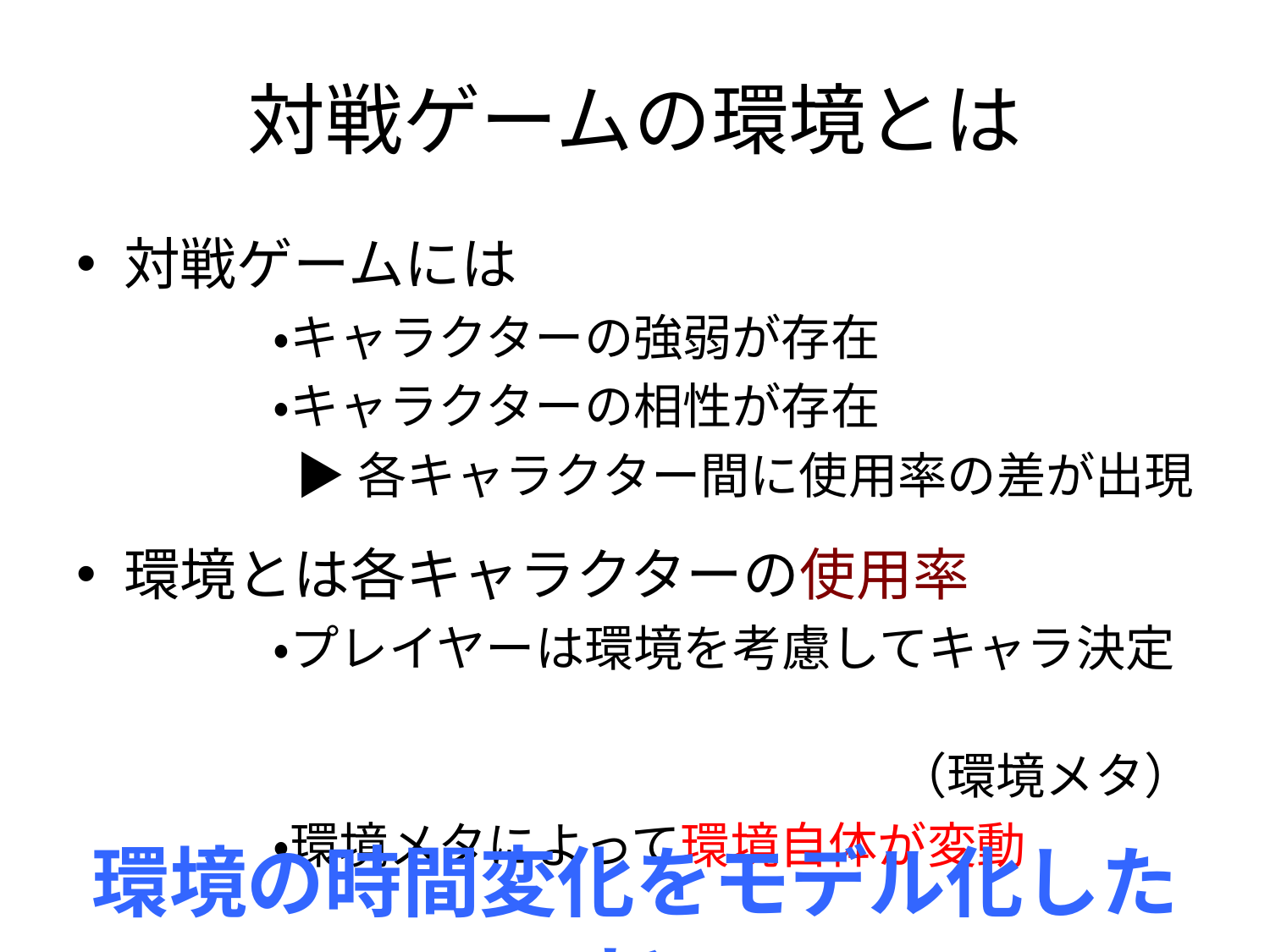

# 対戦ゲームの環境とは
対戦ゲームには
　　　　・キャラクターの強弱が存在
　　　　・キャラクターの相性が存在
▶各キャラクター間に使用率の差が出現

環境とは各キャラクターの使用率
　　　　・プレイヤーは環境を考慮してキャラ決定
（環境メタ）
　　　　・環境メタによって環境自体が変動

環境の時間変化をモデル化したい